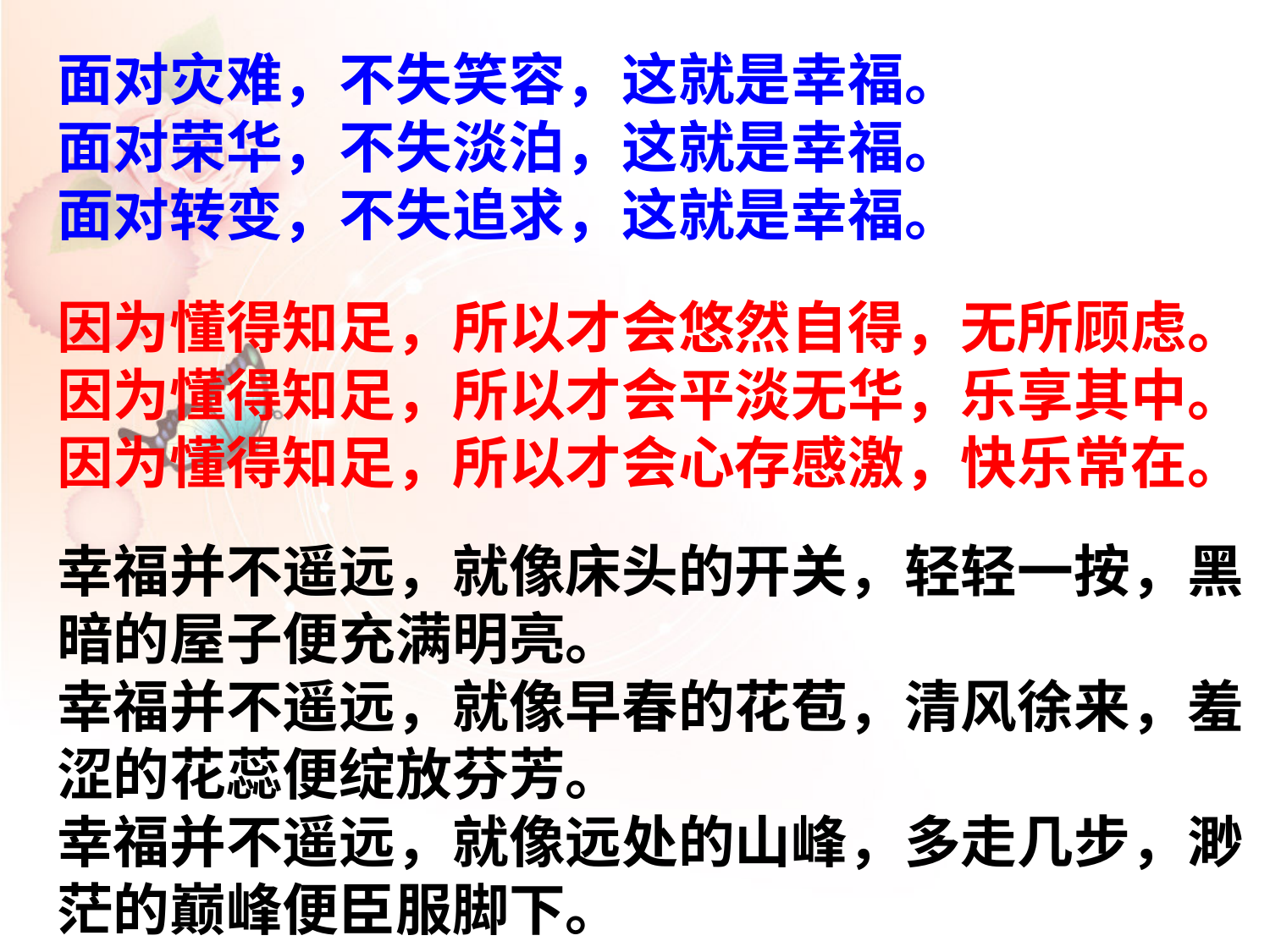

面对灾难，不失笑容，这就是幸福。
面对荣华，不失淡泊，这就是幸福。
面对转变，不失追求，这就是幸福。
因为懂得知足，所以才会悠然自得，无所顾虑。
因为懂得知足，所以才会平淡无华，乐享其中。
因为懂得知足，所以才会心存感激，快乐常在。
幸福并不遥远，就像床头的开关，轻轻一按，黑暗的屋子便充满明亮。
幸福并不遥远，就像早春的花苞，清风徐来，羞涩的花蕊便绽放芬芳。
幸福并不遥远，就像远处的山峰，多走几步，渺茫的巅峰便臣服脚下。